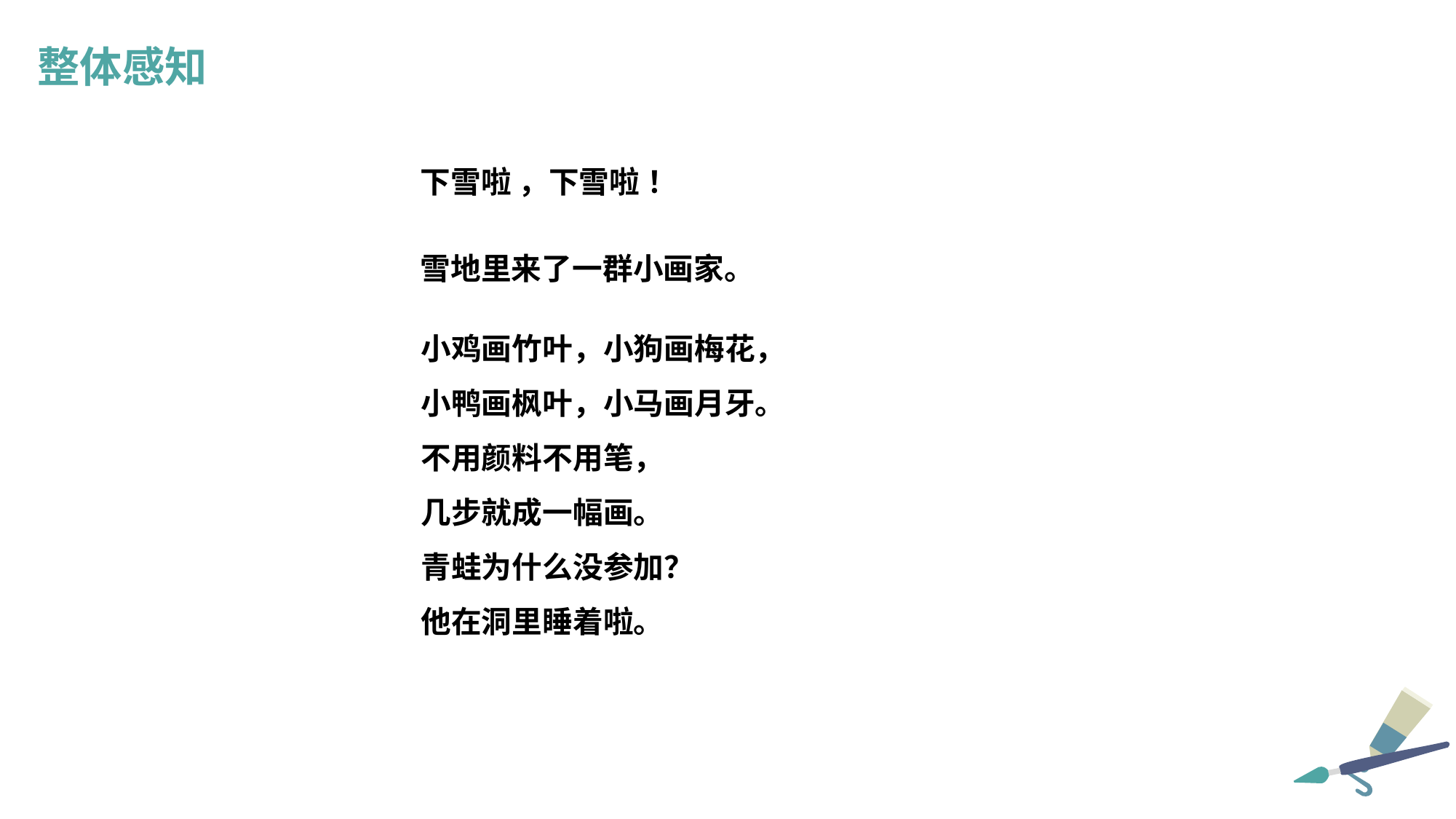

整体感知
下雪啦 ，下雪啦 ！
雪地里来了一群小画家。
小鸡画竹叶，小狗画梅花，
小鸭画枫叶，小马画月牙。
不用颜料不用笔，
几步就成一幅画。
青蛙为什么没参加？
他在洞里睡着啦。